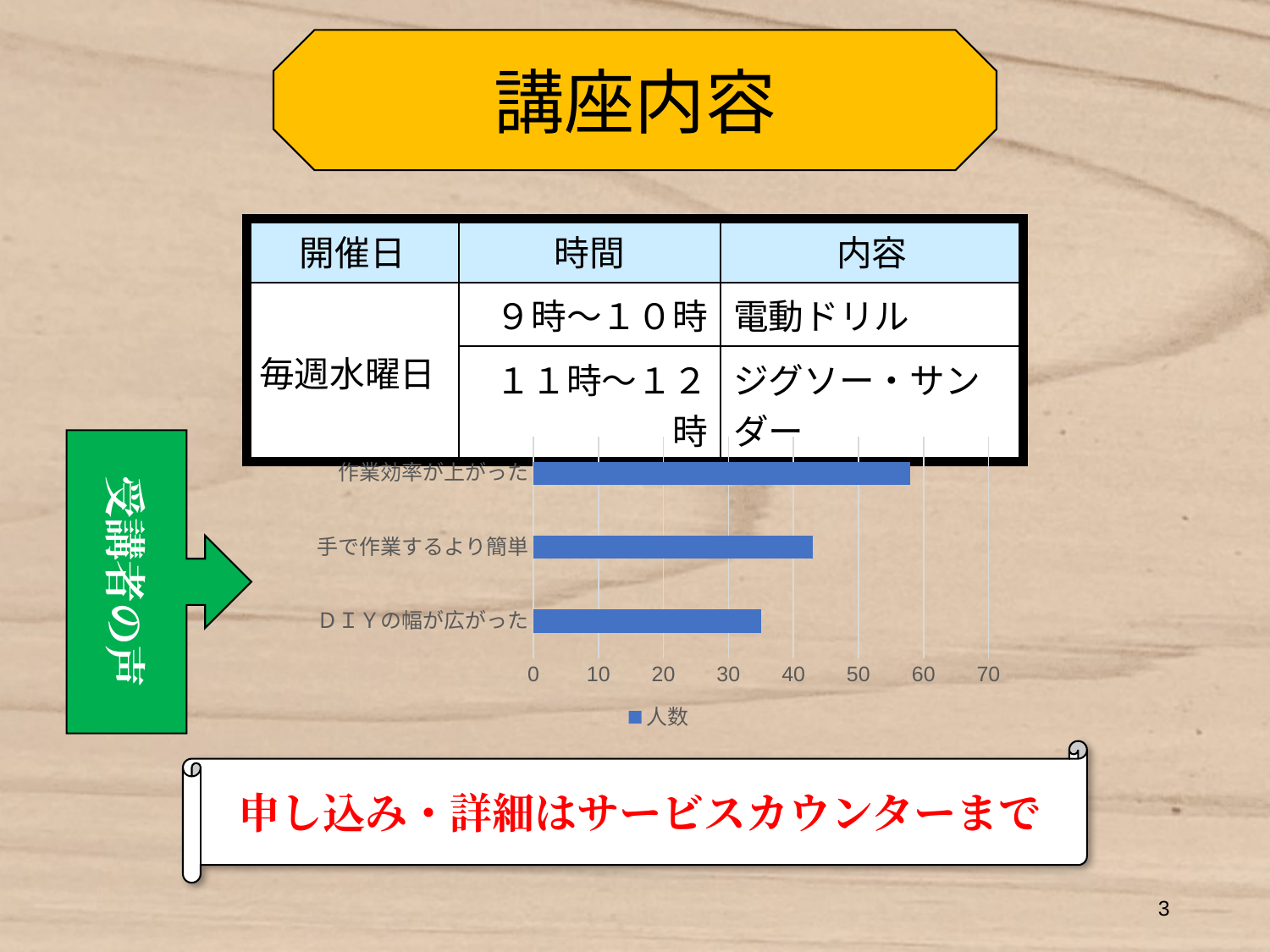

講座内容
| 開催日 | 時間 | 内容 |
| --- | --- | --- |
| 毎週水曜日 | ９時～１０時 | 電動ドリル |
|  | １１時～１２時 | ジグソー・サンダー |
受講者の声

### Chart

| Category | 人数 |
|---|---|
| ＤＩＹの幅が広がった | 35.0 |
| 手で作業するより簡単 | 43.0 |
| 作業効率が上がった | 58.0 |
申し込み・詳細はサービスカウンターまで
3